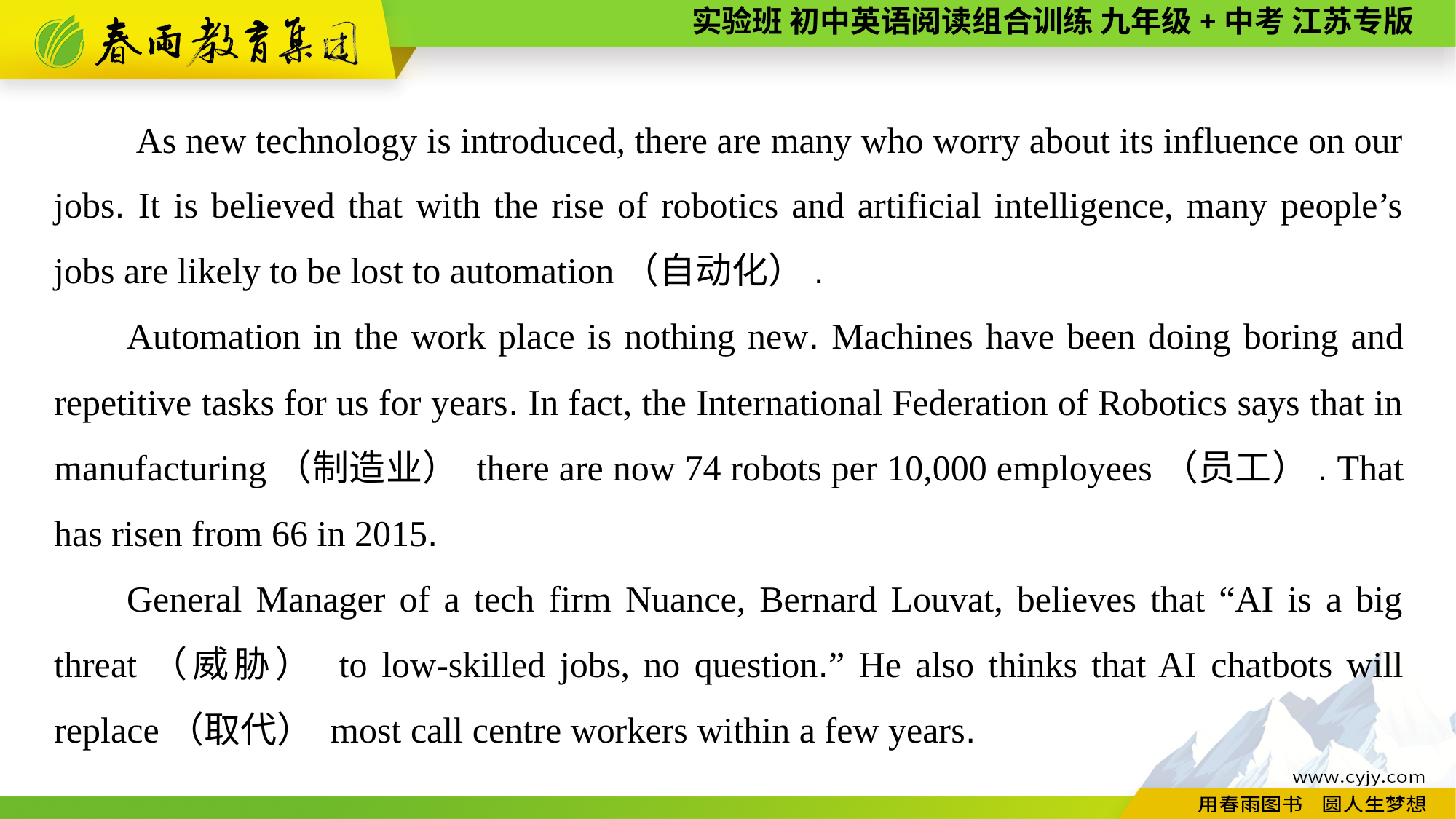

As new technology is introduced, there are many who worry about its influence on our jobs. It is believed that with the rise of robotics and artificial intelligence, many people’s jobs are likely to be lost to automation（自动化）.
Automation in the work place is nothing new. Machines have been doing boring and repetitive tasks for us for years. In fact, the International Federation of Robotics says that in manufacturing（制造业） there are now 74 robots per 10,000 employees（员工）. That has risen from 66 in 2015.
General Manager of a tech firm Nuance, Bernard Louvat, believes that “AI is a big threat（威胁） to low-skilled jobs, no question.” He also thinks that AI chatbots will replace（取代） most call centre workers within a few years.